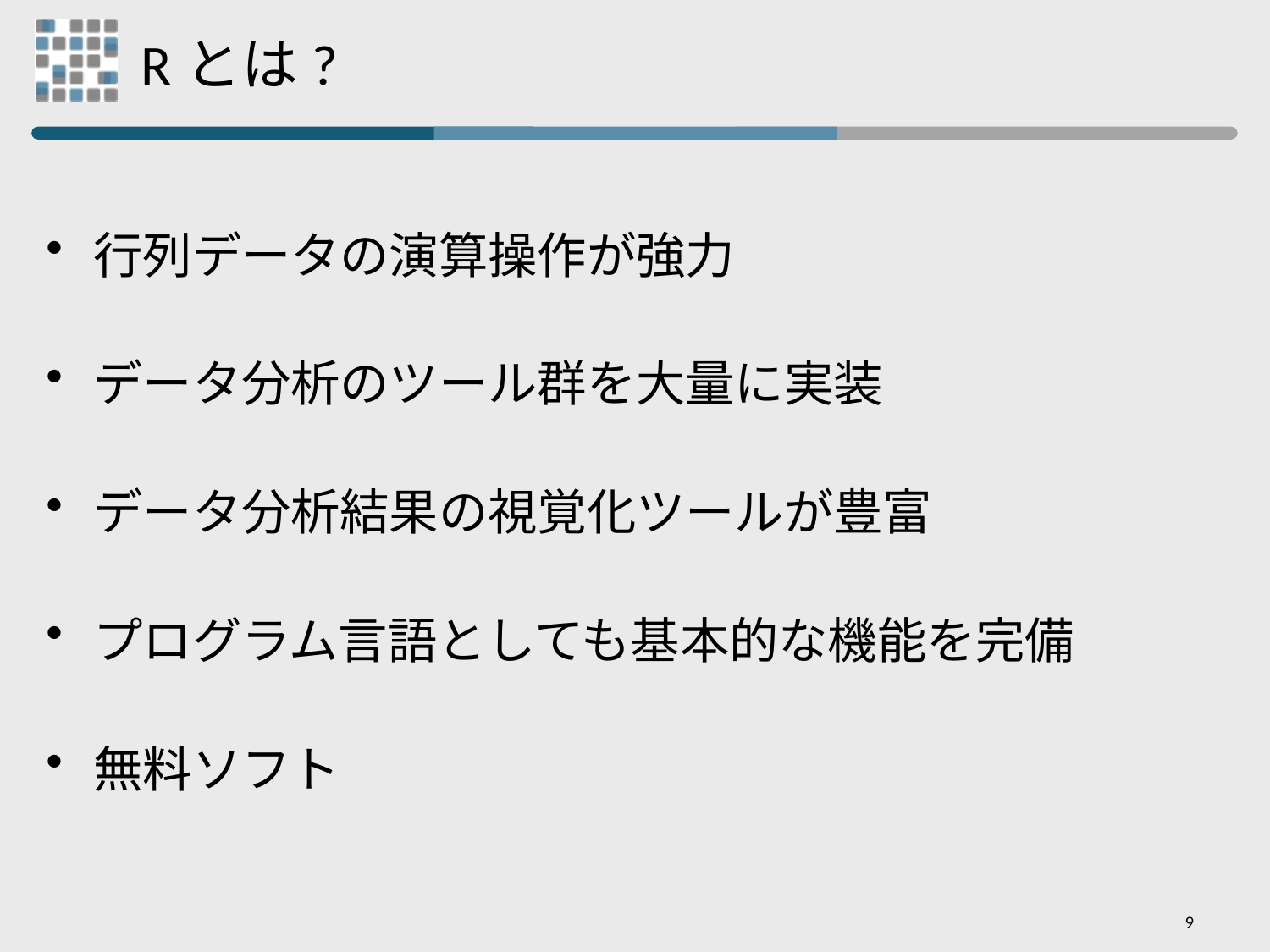

# Rとは?
行列データの演算操作が強力
データ分析のツール群を大量に実装
データ分析結果の視覚化ツールが豊富
プログラム言語としても基本的な機能を完備
無料ソフト
9